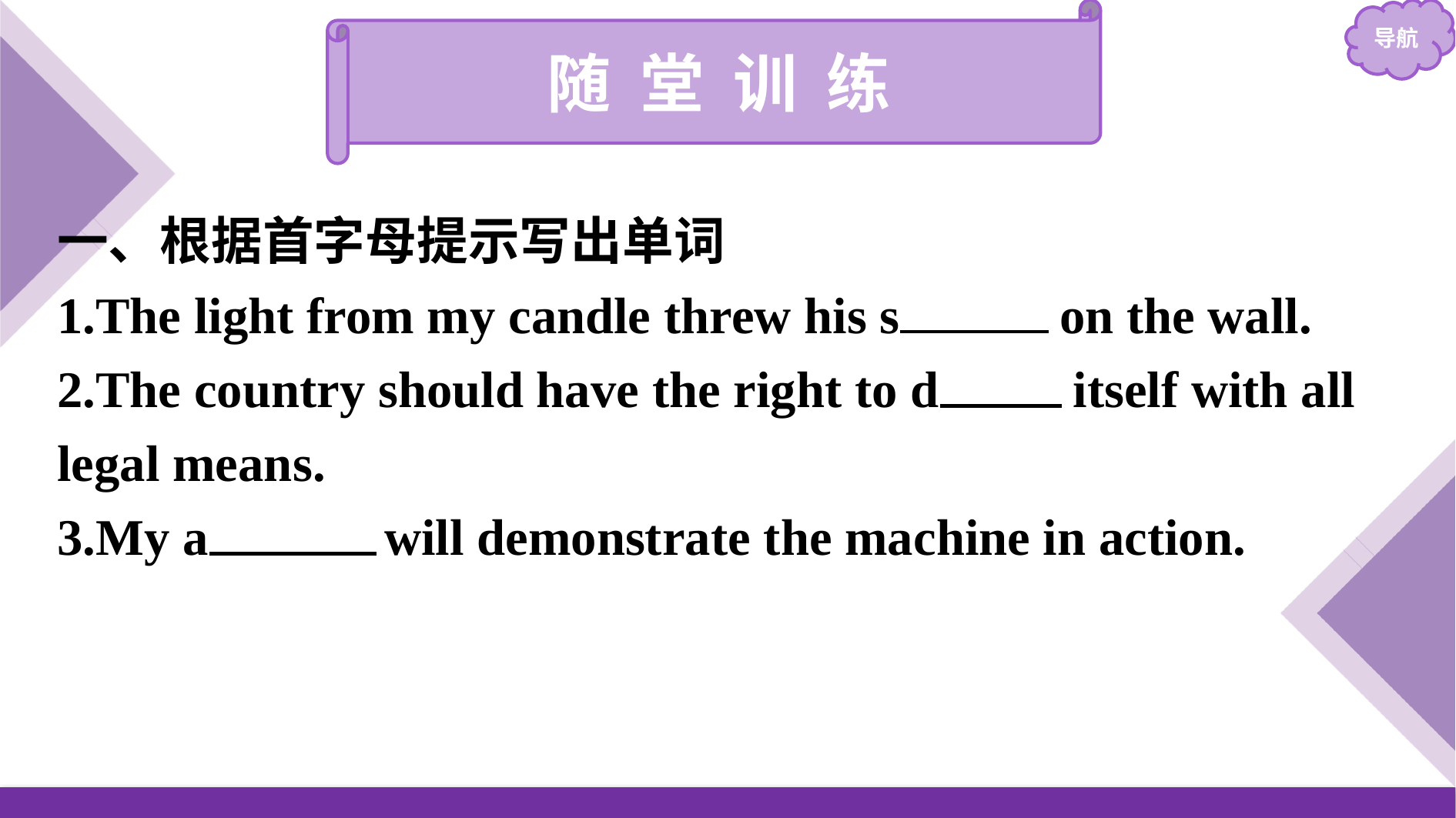

随  堂  训  练
一、根据首字母提示写出单词
1.The light from my candle threw his shadow on the wall.
2.The country should have the right to defend itself with all legal means.
3.My assistant will demonstrate the machine in action.